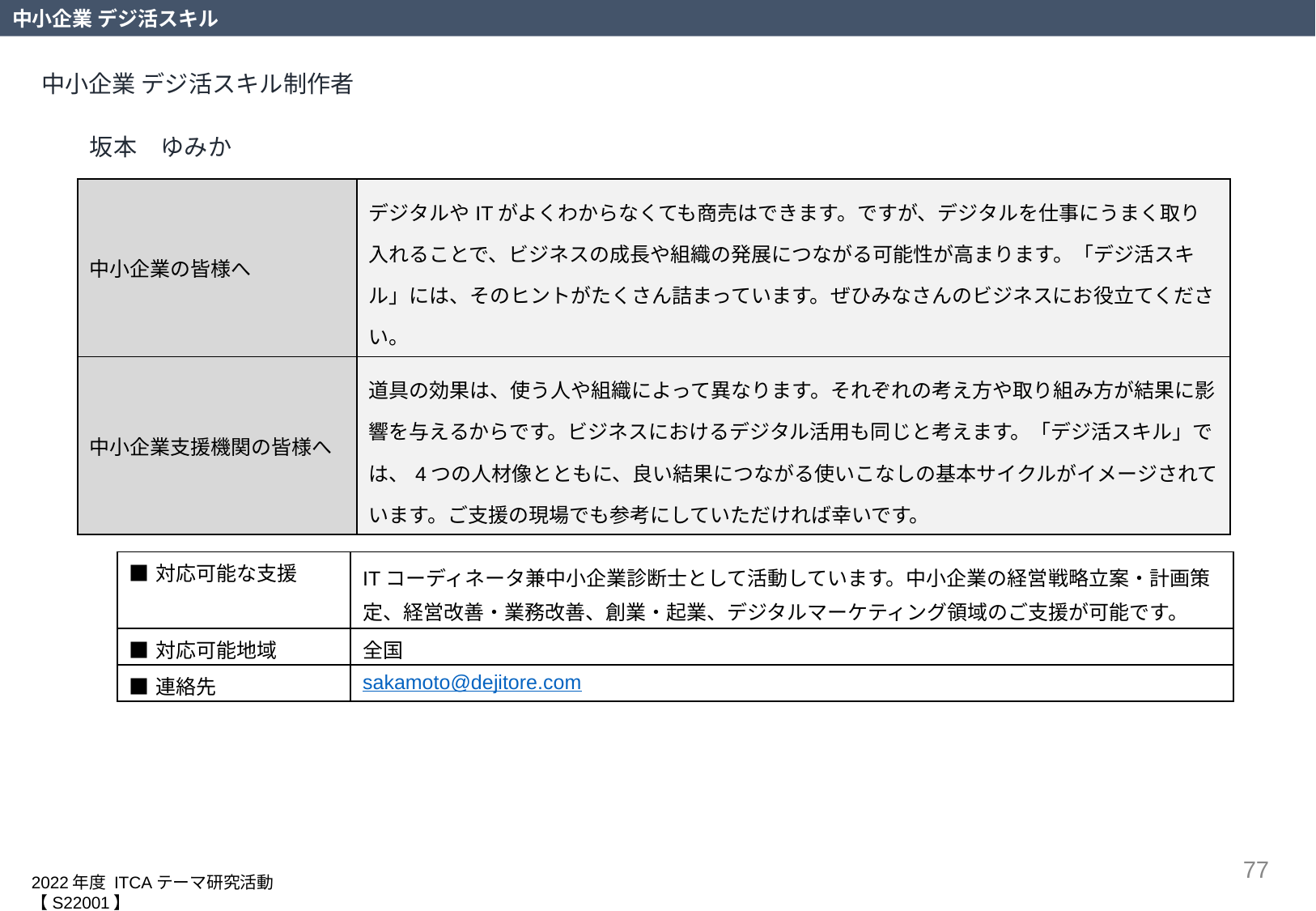

中小企業 デジ活スキル
中小企業 デジ活スキル制作者
坂本　ゆみか
| 中小企業の皆様へ | デジタルやITがよくわからなくても商売はできます。ですが、デジタルを仕事にうまく取り入れることで、ビジネスの成長や組織の発展につながる可能性が高まります。「デジ活スキル」には、そのヒントがたくさん詰まっています。ぜひみなさんのビジネスにお役立てください。 |
| --- | --- |
| 中小企業支援機関の皆様へ | 道具の効果は、使う人や組織によって異なります。それぞれの考え方や取り組み方が結果に影響を与えるからです。ビジネスにおけるデジタル活用も同じと考えます。「デジ活スキル」では、4つの人材像とともに、良い結果につながる使いこなしの基本サイクルがイメージされています。ご支援の現場でも参考にしていただければ幸いです。 |
| ■対応可能な支援 | ITコーディネータ兼中小企業診断士として活動しています。中小企業の経営戦略立案・計画策定、経営改善・業務改善、創業・起業、デジタルマーケティング領域のご支援が可能です。 |
| --- | --- |
| ■対応可能地域 | 全国 |
| ■連絡先 | sakamoto@dejitore.com |
77